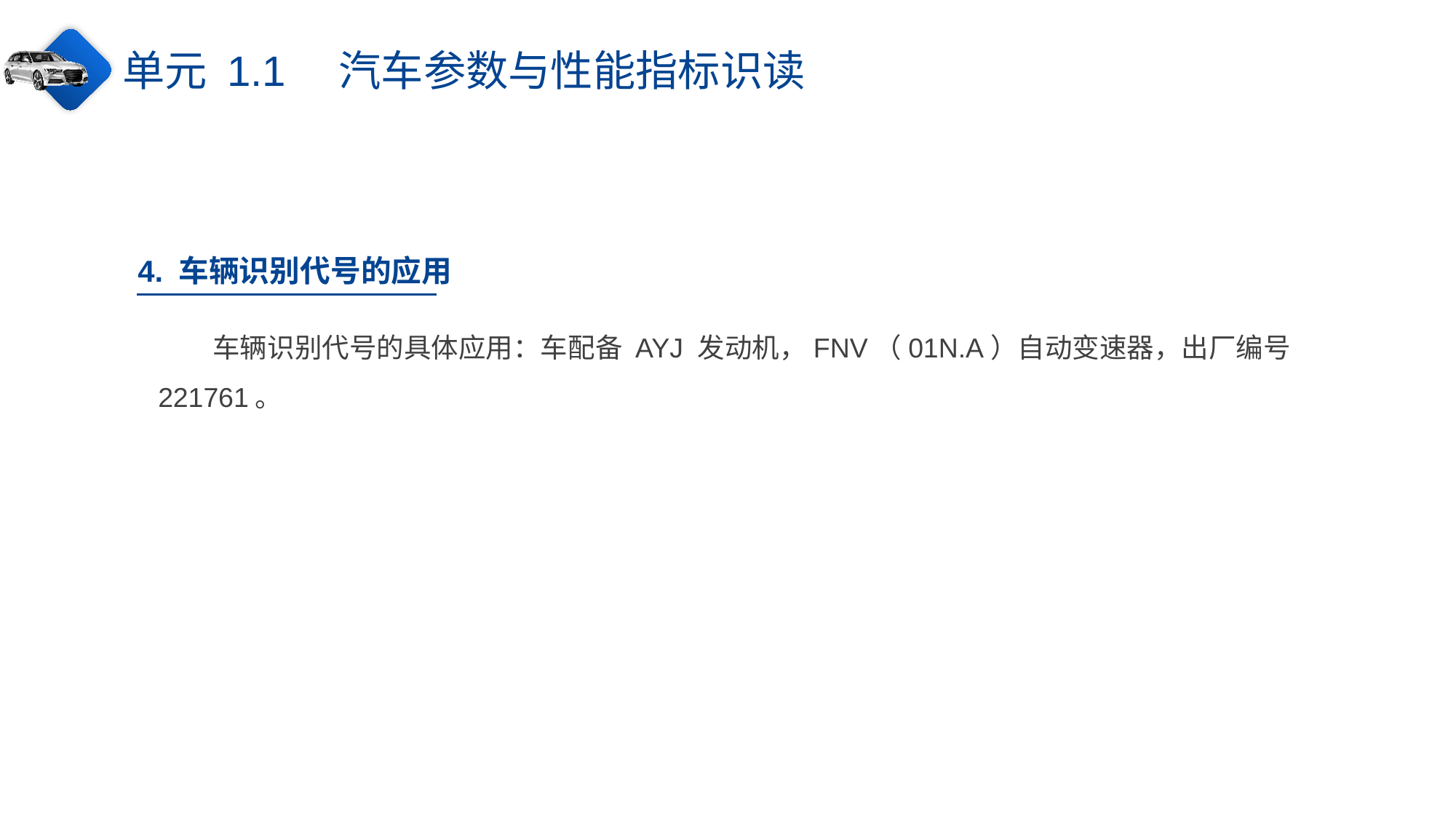

单元 1.1　汽车参数与性能指标识读
4. 车辆识别代号的应用
车辆识别代号的具体应用：车配备 AYJ 发动机，FNV（01N.A）自动变速器，出厂编号221761。